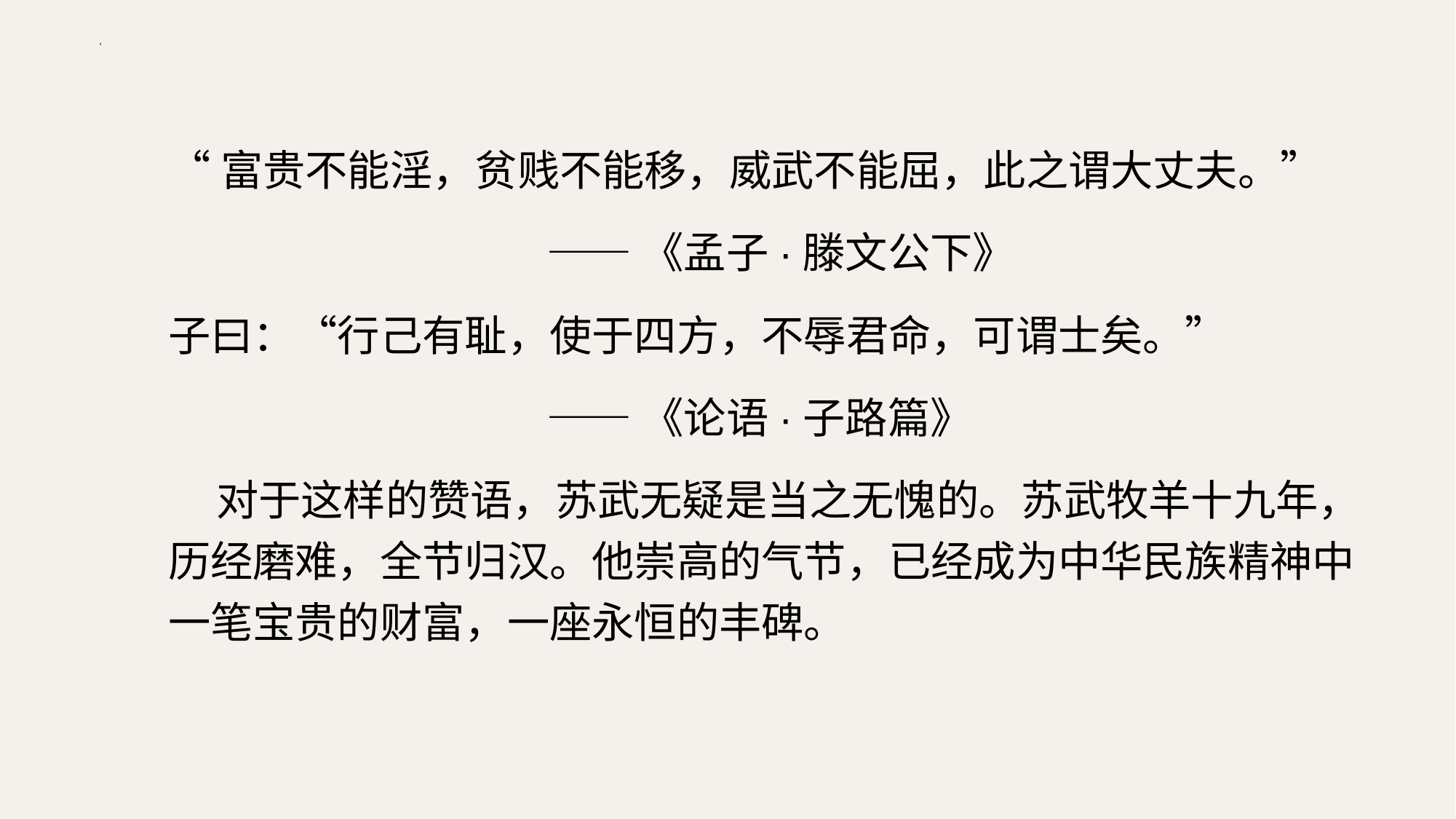

“富贵不能淫，贫贱不能移，威武不能屈，此之谓大丈夫。”
                                        ——《孟子·滕文公下》
子曰：“行己有耻，使于四方，不辱君命，可谓士矣。”
                                        ——《论语·子路篇》
    对于这样的赞语，苏武无疑是当之无愧的。苏武牧羊十九年，历经磨难，全节归汉。他崇高的气节，已经成为中华民族精神中一笔宝贵的财富，一座永恒的丰碑。